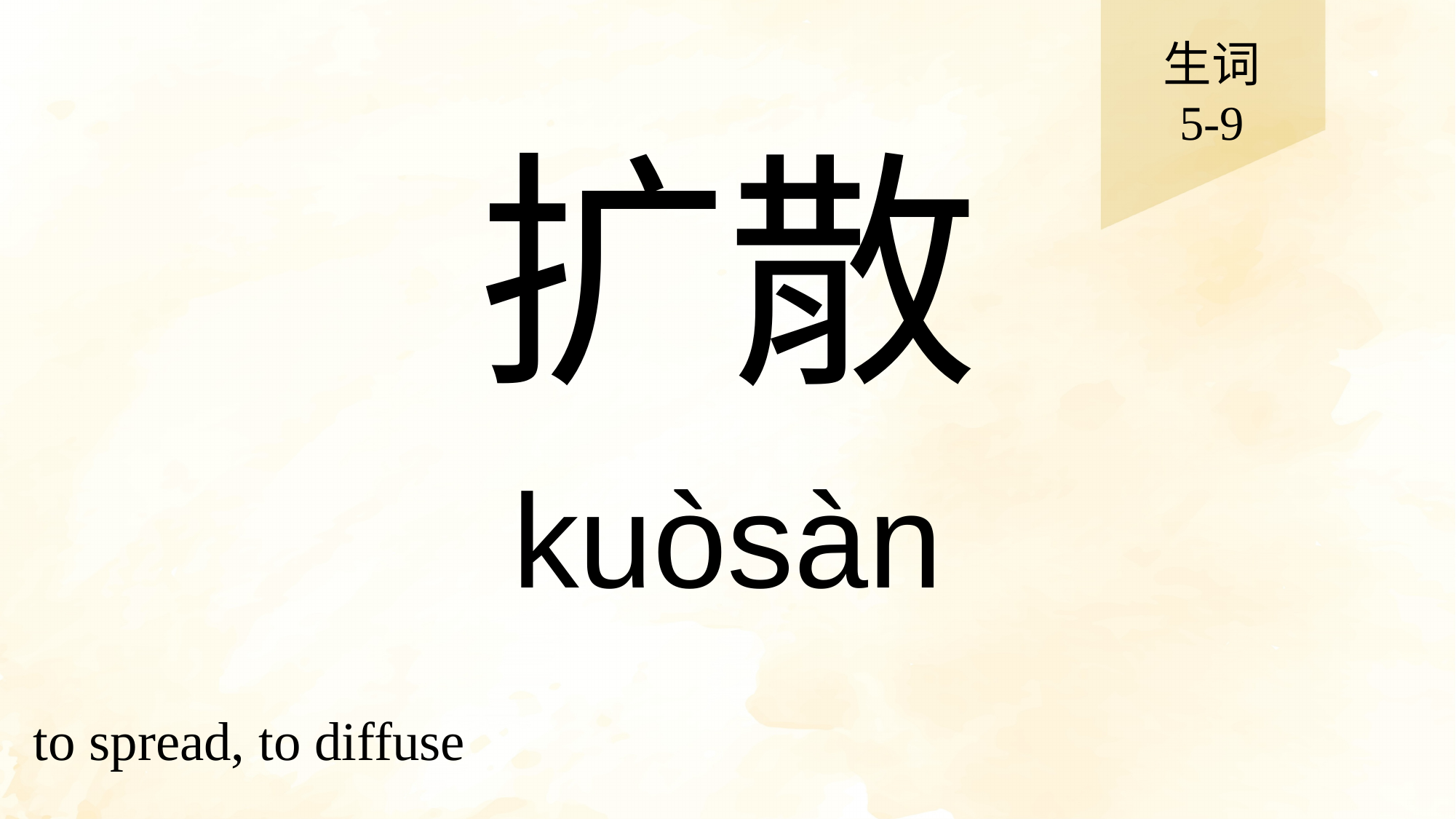

生词
5-9
# 扩散
kuòsàn
to spread, to diffuse